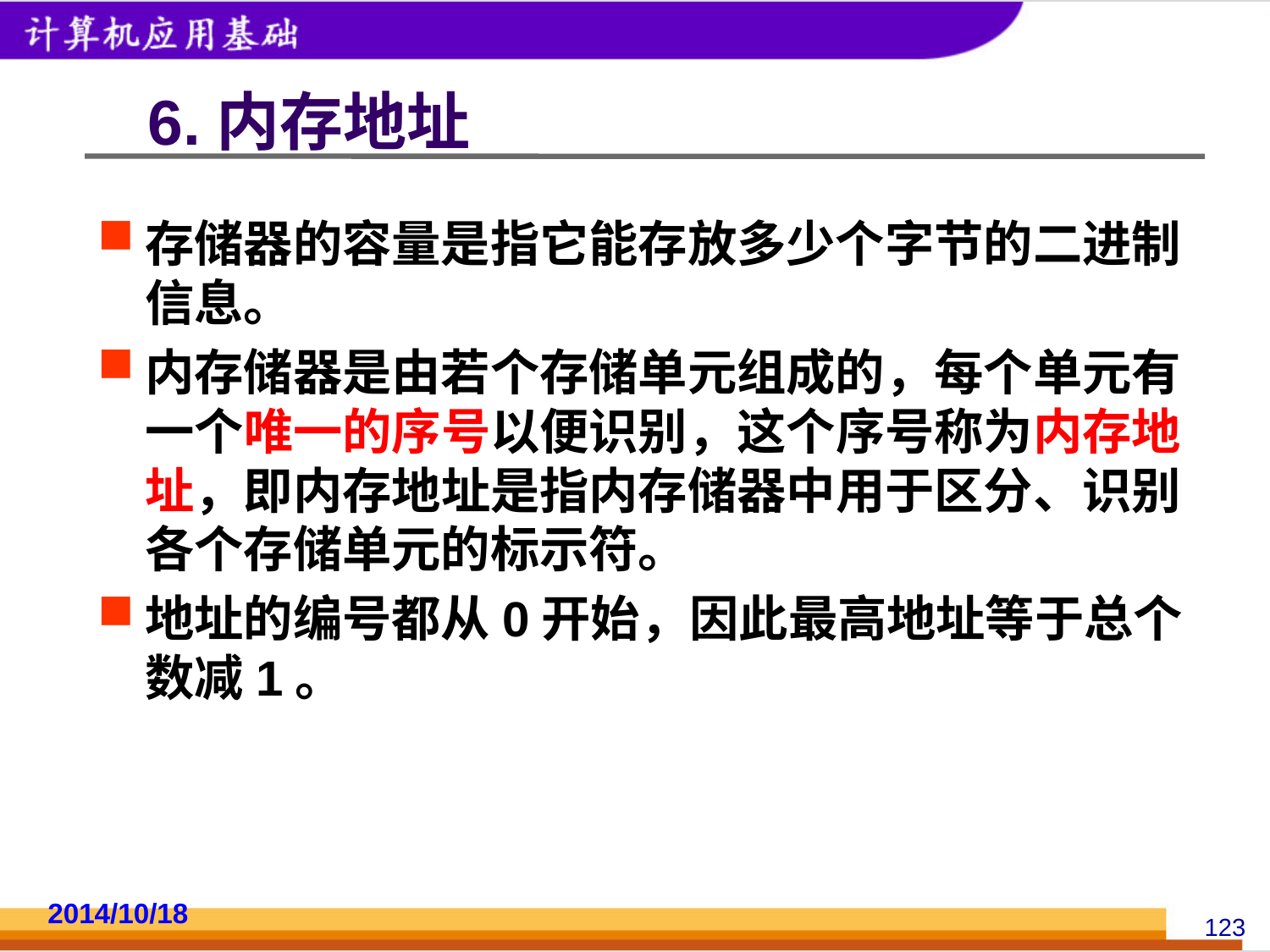

# 6.内存地址
存储器的容量是指它能存放多少个字节的二进制信息。
内存储器是由若个存储单元组成的，每个单元有一个唯一的序号以便识别，这个序号称为内存地址，即内存地址是指内存储器中用于区分、识别各个存储单元的标示符。
地址的编号都从0开始，因此最高地址等于总个数减1。
2014/10/18